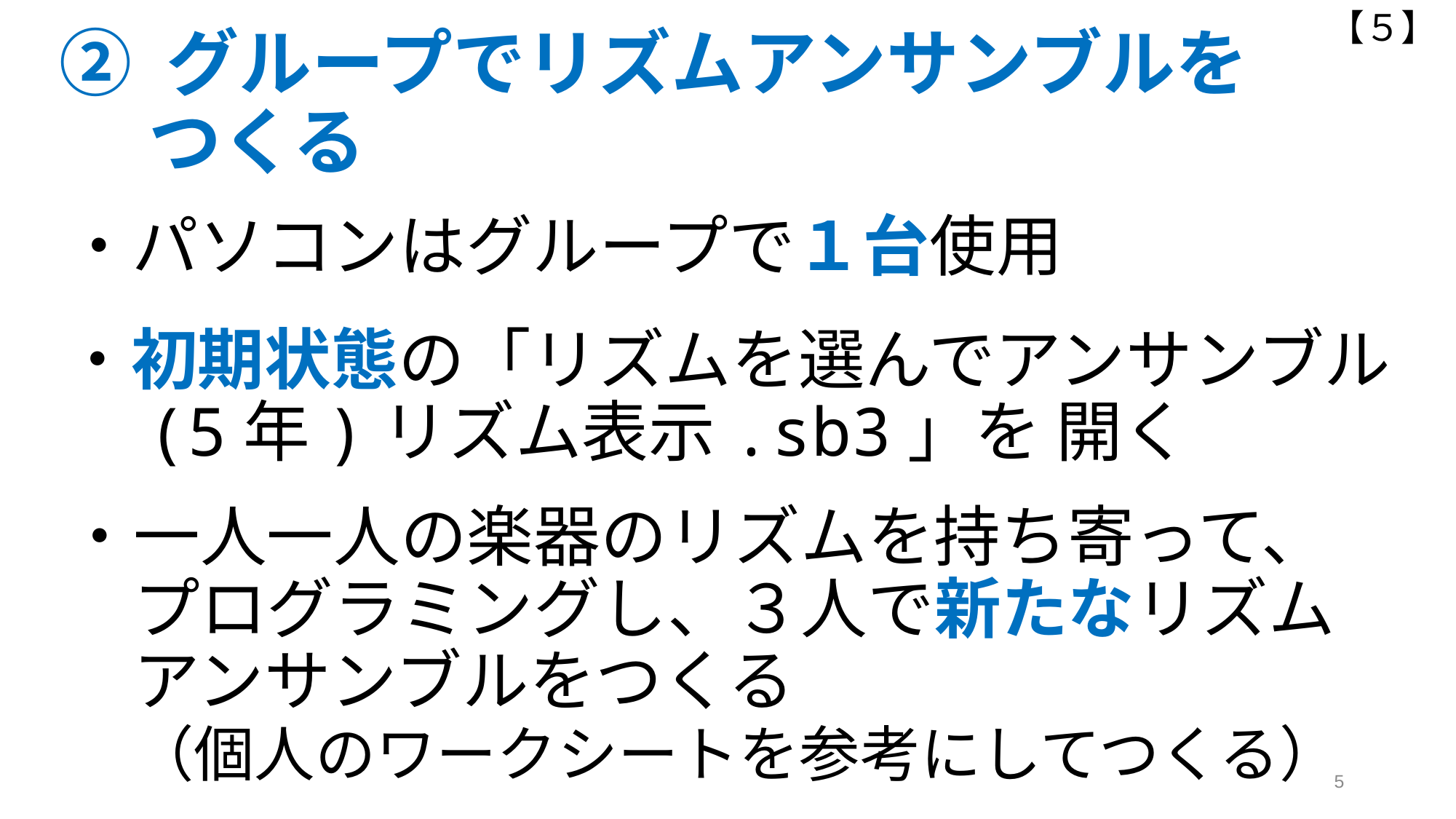

【５】

② グループでリズムアンサンブルを
　 つくる
・パソコンはグループで１台使用
・初期状態の「リズムを選んでアンサンブル
　(5年)リズム表示.sb3」を 開く
・一人一人の楽器のリズムを持ち寄って、
　プログラミングし、３人で新たなリズム
　アンサンブルをつくる
　（個人のワークシートを参考にしてつくる）
5